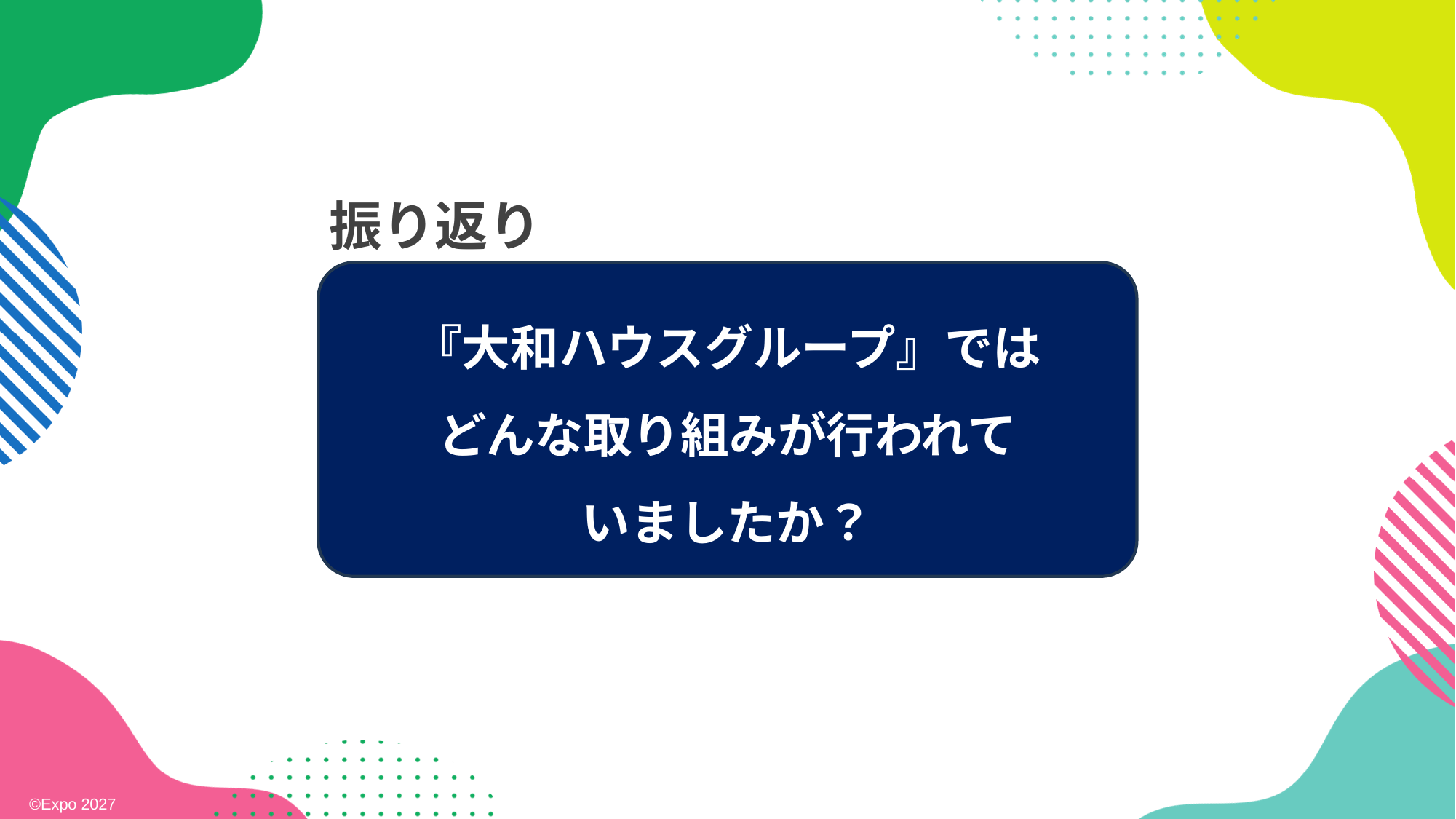

振り返り
『大和ハウスグループ』では
どんな取り組みが行われて
いましたか？